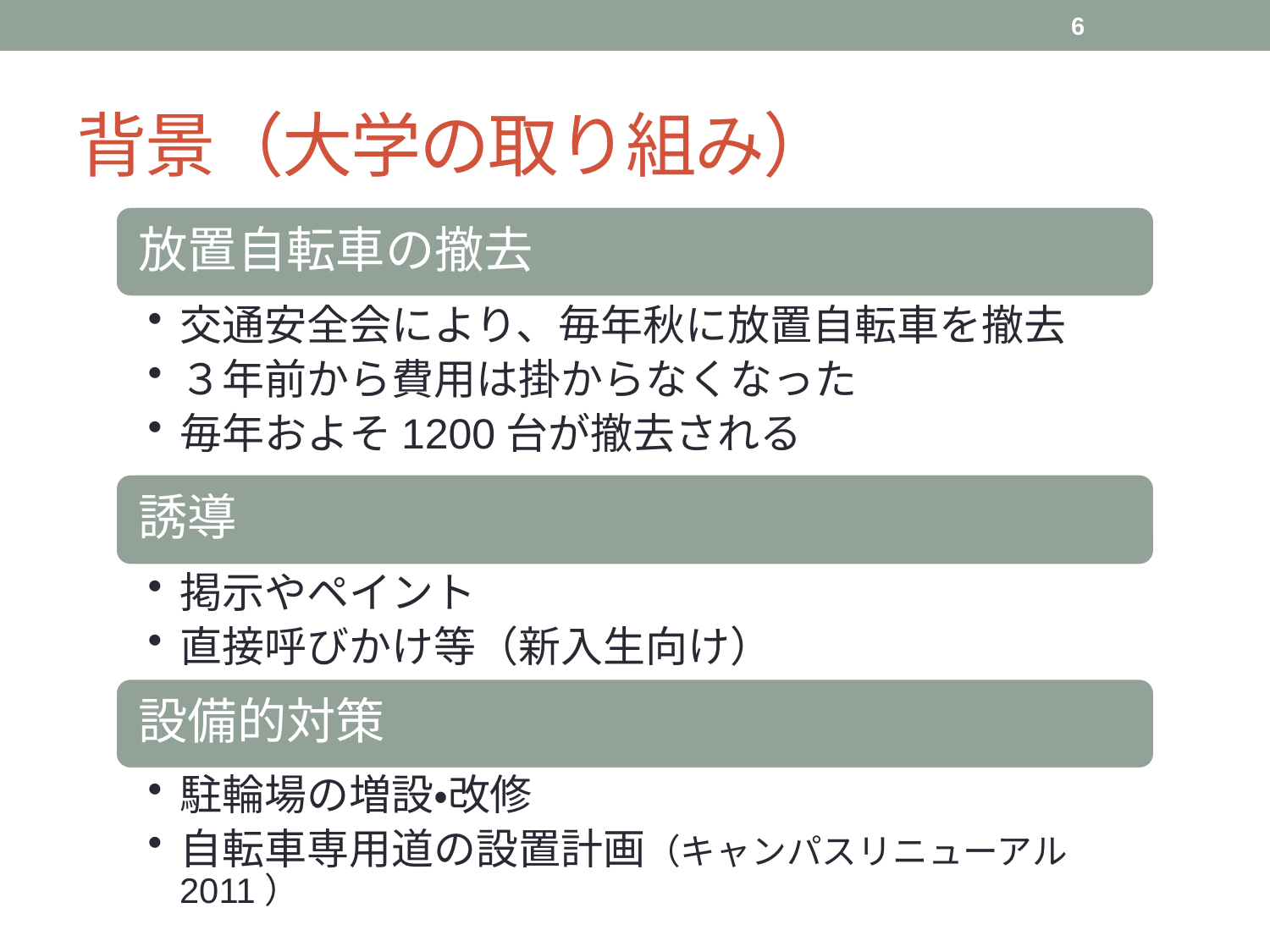

6
# 背景（大学の取り組み）
放置自転車の撤去
交通安全会により、毎年秋に放置自転車を撤去
３年前から費用は掛からなくなった
毎年およそ1200台が撤去される
誘導
掲示やペイント
直接呼びかけ等（新入生向け）
設備的対策
駐輪場の増設・改修
自転車専用道の設置計画（キャンパスリニューアル　2011）